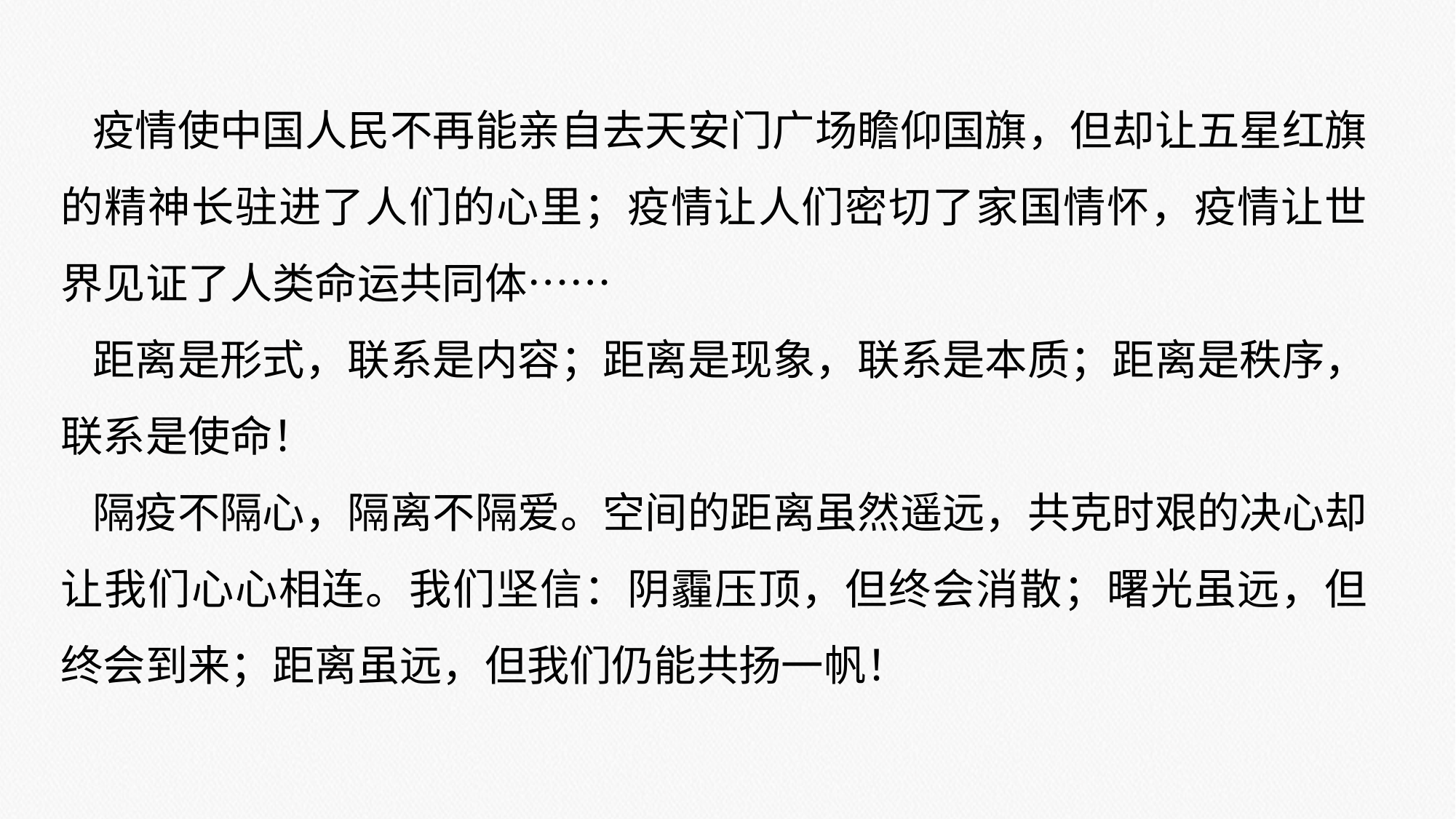

疫情使中国人民不再能亲自去天安门广场瞻仰国旗，但却让五星红旗的精神长驻进了人们的心里；疫情让人们密切了家国情怀，疫情让世界见证了人类命运共同体……
距离是形式，联系是内容；距离是现象，联系是本质；距离是秩序，联系是使命！
隔疫不隔心，隔离不隔爱。空间的距离虽然遥远，共克时艰的决心却让我们心心相连。我们坚信：阴霾压顶，但终会消散；曙光虽远，但终会到来；距离虽远，但我们仍能共扬一帆！